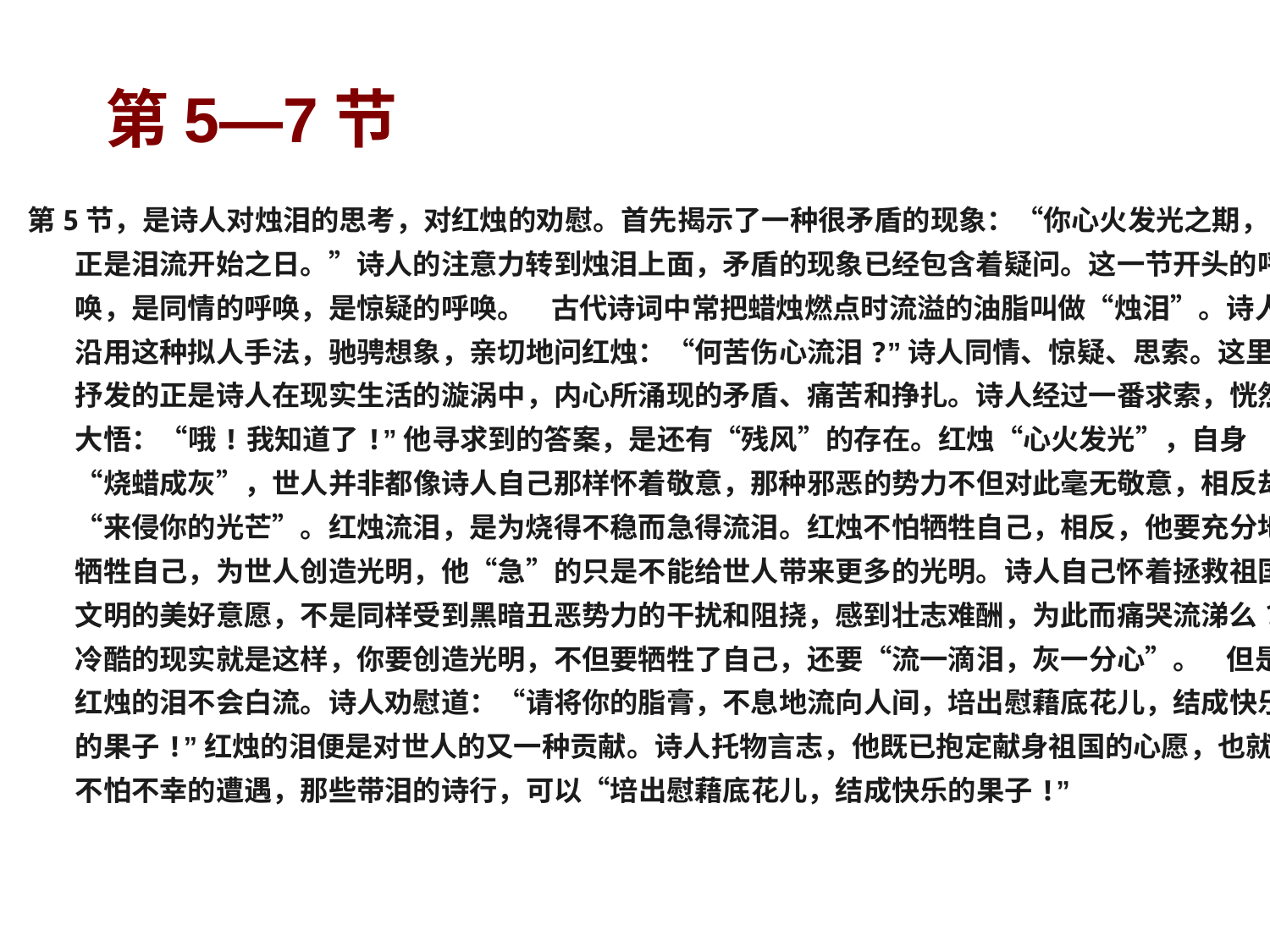

# 第5—7节
第5节，是诗人对烛泪的思考，对红烛的劝慰。首先揭示了一种很矛盾的现象：“你心火发光之期，正是泪流开始之日。”诗人的注意力转到烛泪上面，矛盾的现象已经包含着疑问。这一节开头的呼唤，是同情的呼唤，是惊疑的呼唤。    古代诗词中常把蜡烛燃点时流溢的油脂叫做“烛泪”。诗人沿用这种拟人手法，驰骋想象，亲切地问红烛：“何苦伤心流泪?”诗人同情、惊疑、思索。这里抒发的正是诗人在现实生活的漩涡中，内心所涌现的矛盾、痛苦和挣扎。诗人经过一番求索，恍然大悟：“哦!我知道了!”他寻求到的答案，是还有“残风”的存在。红烛“心火发光”，自身“烧蜡成灰”，世人并非都像诗人自己那样怀着敬意，那种邪恶的势力不但对此毫无敬意，相反却“来侵你的光芒”。红烛流泪，是为烧得不稳而急得流泪。红烛不怕牺牲自己，相反，他要充分地牺牲自己，为世人创造光明，他“急”的只是不能给世人带来更多的光明。诗人自己怀着拯救祖国文明的美好意愿，不是同样受到黑暗丑恶势力的干扰和阻挠，感到壮志难酬，为此而痛哭流涕么?冷酷的现实就是这样，你要创造光明，不但要牺牲了自己，还要“流一滴泪，灰一分心”。    但是，红烛的泪不会白流。诗人劝慰道：“请将你的脂膏，不息地流向人间，培出慰藉底花儿，结成快乐的果子!”红烛的泪便是对世人的又一种贡献。诗人托物言志，他既已抱定献身祖国的心愿，也就不怕不幸的遭遇，那些带泪的诗行，可以“培出慰藉底花儿，结成快乐的果子!”